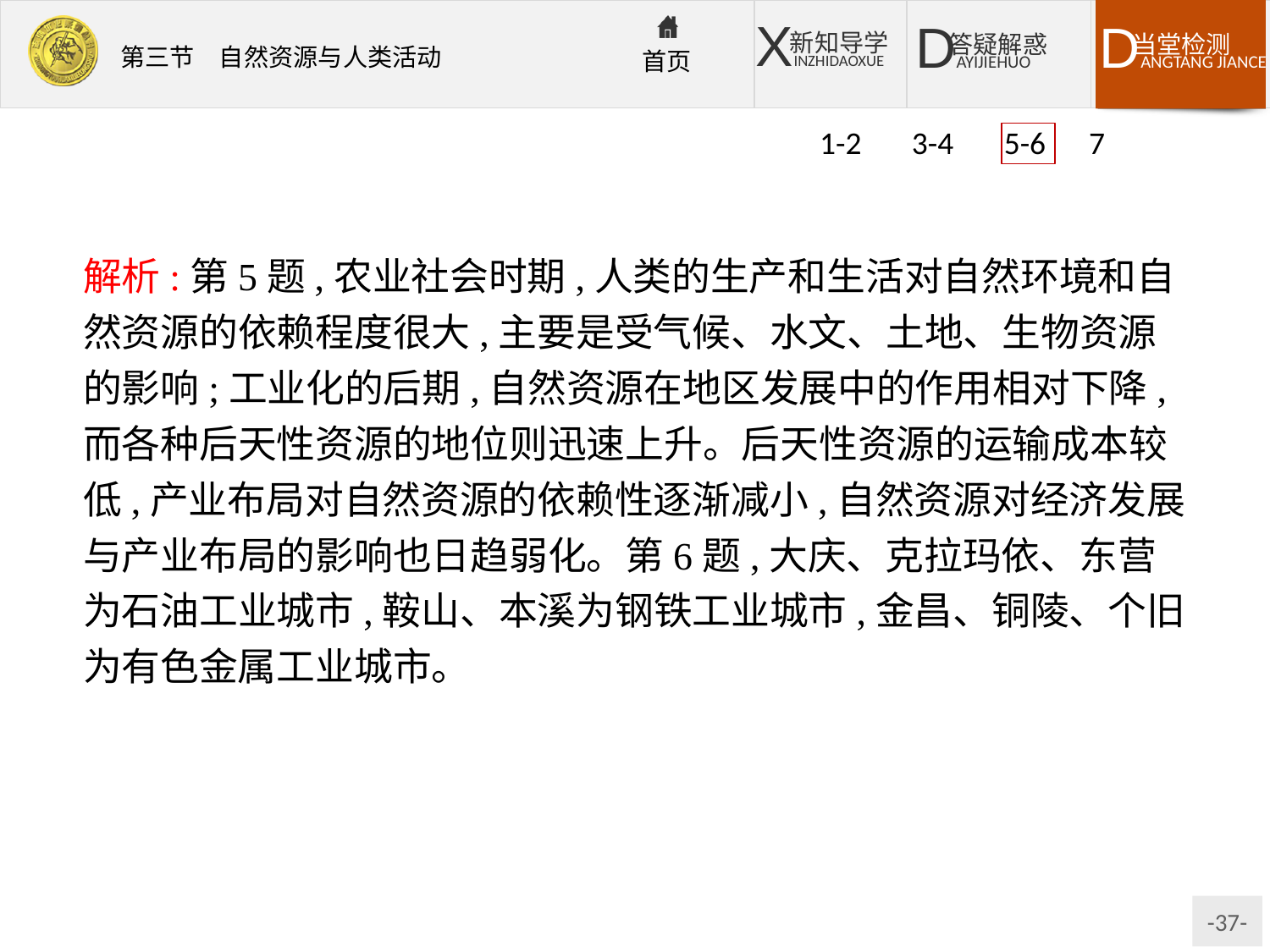

1-2       3-4       5-6      7

解析:第5题,农业社会时期,人类的生产和生活对自然环境和自然资源的依赖程度很大,主要是受气候、水文、土地、生物资源的影响;工业化的后期,自然资源在地区发展中的作用相对下降,而各种后天性资源的地位则迅速上升。后天性资源的运输成本较低,产业布局对自然资源的依赖性逐渐减小,自然资源对经济发展与产业布局的影响也日趋弱化。第6题,大庆、克拉玛依、东营为石油工业城市,鞍山、本溪为钢铁工业城市,金昌、铜陵、个旧为有色金属工业城市。
答案:5.B　6.A